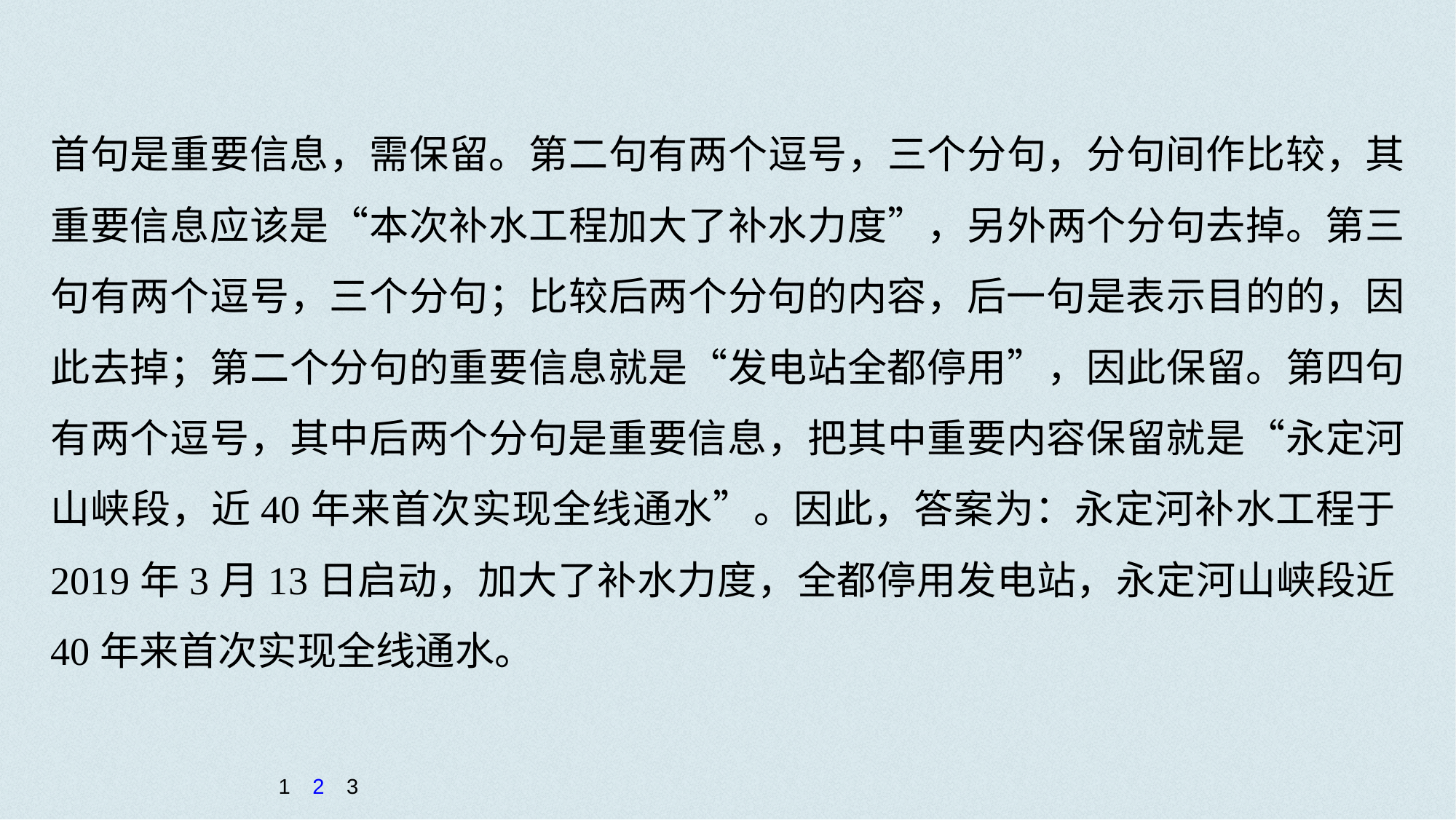

首句是重要信息，需保留。第二句有两个逗号，三个分句，分句间作比较，其重要信息应该是“本次补水工程加大了补水力度”，另外两个分句去掉。第三句有两个逗号，三个分句；比较后两个分句的内容，后一句是表示目的的，因此去掉；第二个分句的重要信息就是“发电站全都停用”，因此保留。第四句有两个逗号，其中后两个分句是重要信息，把其中重要内容保留就是“永定河山峡段，近40年来首次实现全线通水”。因此，答案为：永定河补水工程于2019年3月13日启动，加大了补水力度，全都停用发电站，永定河山峡段近40年来首次实现全线通水。
1
2
3